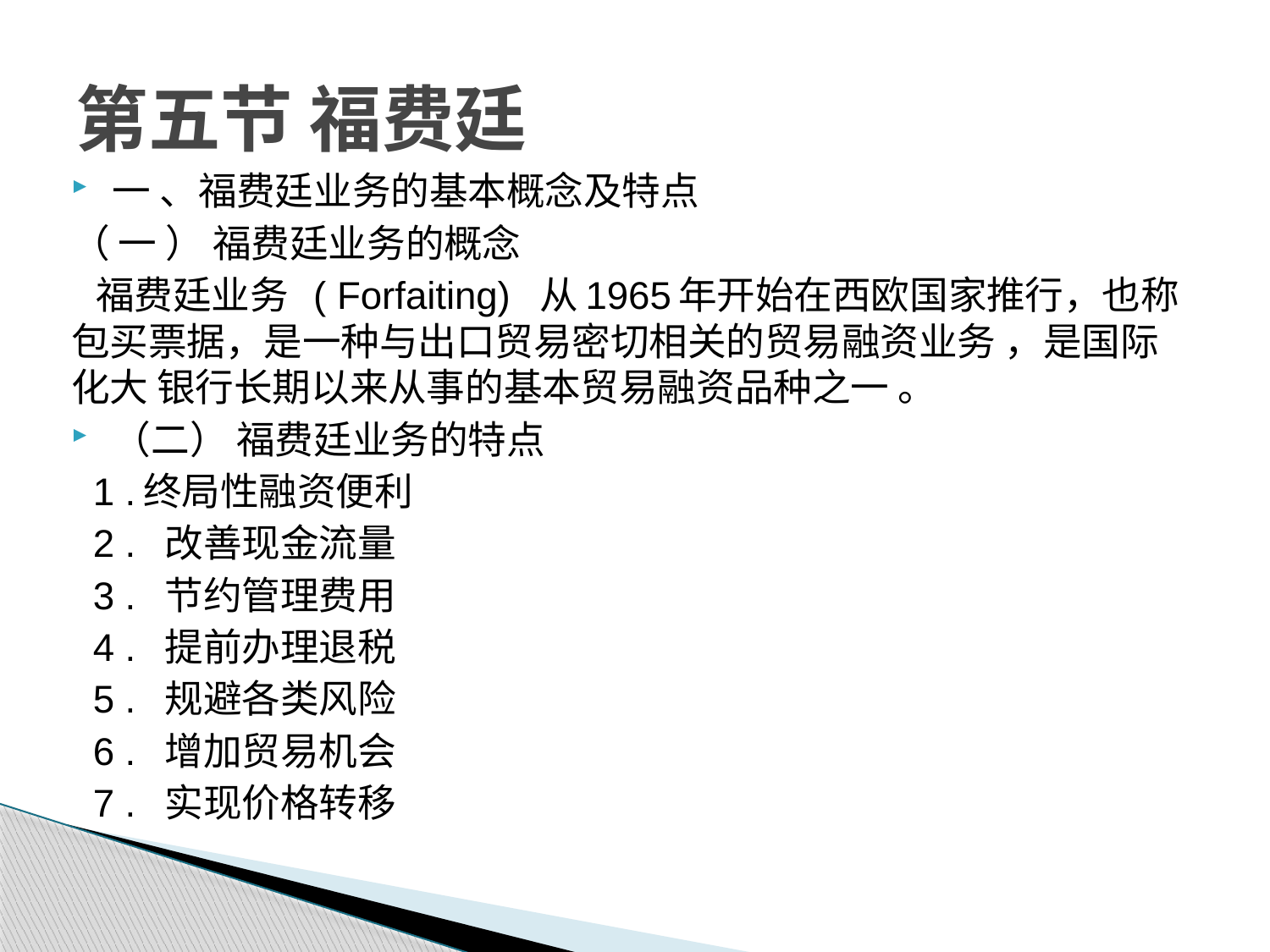

# 第五节 福费廷
一 、福费廷业务的基本概念及特点
（ 一 ） 福费廷业务的概念
  福费廷业务  ( Forfaiting)  从1965年开始在西欧国家推行，也称包买票据，是一种与出口贸易密切相关的贸易融资业务 ，是国际化大 银行长期以来从事的基本贸易融资品种之一 。
（二） 福费廷业务的特点
  1 .终局性融资便利
  2 .  改善现金流量
  3 .  节约管理费用
  4 .  提前办理退税
  5 .  规避各类风险
  6 .  增加贸易机会
  7 .  实现价格转移